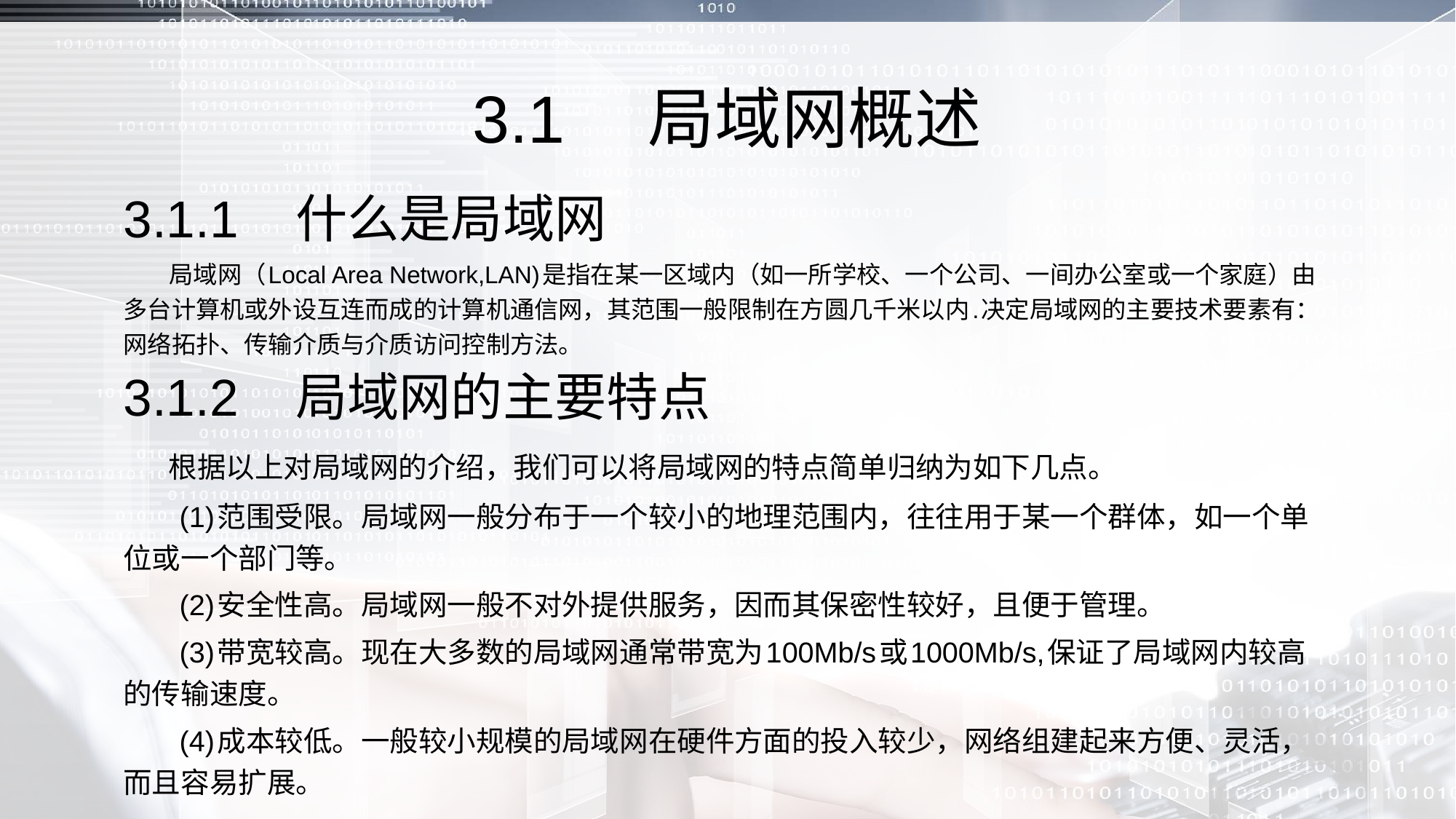

# 3.1　局域网概述
3.1.1　什么是局域网
        局域网（Local Area Network,LAN)是指在某一区域内（如一所学校、一个公司、一间办公室或一个家庭）由多台计算机或外设互连而成的计算机通信网，其范围一般限制在方圆几千米以内.决定局域网的主要技术要素有：网络拓扑、传输介质与介质访问控制方法。
3.1.2　局域网的主要特点
     根据以上对局域网的介绍，我们可以将局域网的特点简单归纳为如下几点。
       (1)范围受限。局域网一般分布于一个较小的地理范围内，往往用于某一个群体，如一个单位或一个部门等。
       (2)安全性高。局域网一般不对外提供服务，因而其保密性较好，且便于管理。
       (3)带宽较高。现在大多数的局域网通常带宽为100Mb/s或1000Mb/s,保证了局域网内较高的传输速度。
       (4)成本较低。一般较小规模的局域网在硬件方面的投入较少，网络组建起来方便、灵活，而且容易扩展。